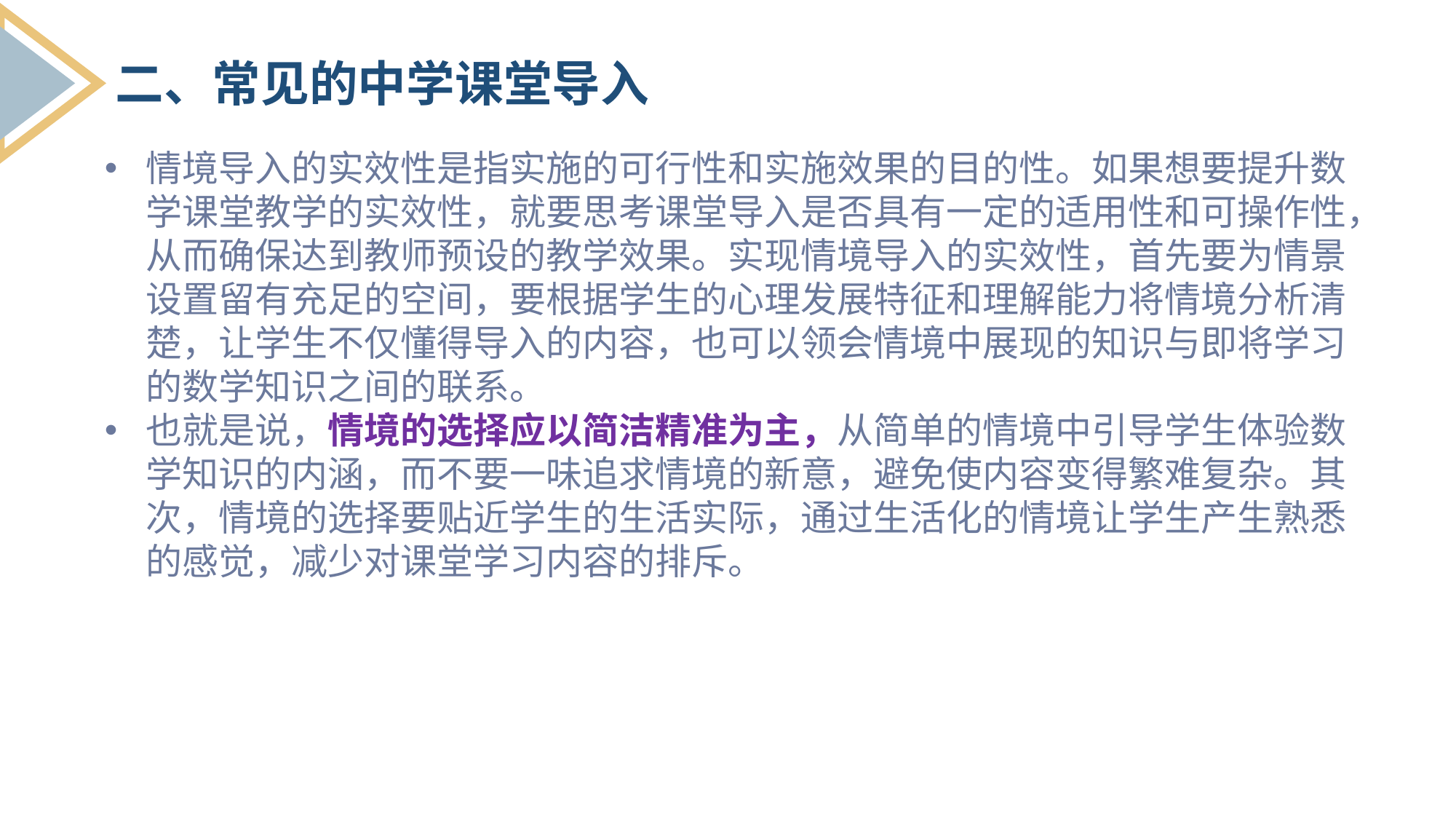

二、常见的中学课堂导入
情境导入的实效性是指实施的可行性和实施效果的目的性。如果想要提升数学课堂教学的实效性，就要思考课堂导入是否具有一定的适用性和可操作性，从而确保达到教师预设的教学效果。实现情境导入的实效性，首先要为情景设置留有充足的空间，要根据学生的心理发展特征和理解能力将情境分析清楚，让学生不仅懂得导入的内容，也可以领会情境中展现的知识与即将学习的数学知识之间的联系。
也就是说，情境的选择应以简洁精准为主，从简单的情境中引导学生体验数学知识的内涵，而不要一味追求情境的新意，避免使内容变得繁难复杂。其次，情境的选择要贴近学生的生活实际，通过生活化的情境让学生产生熟悉的感觉，减少对课堂学习内容的排斥。